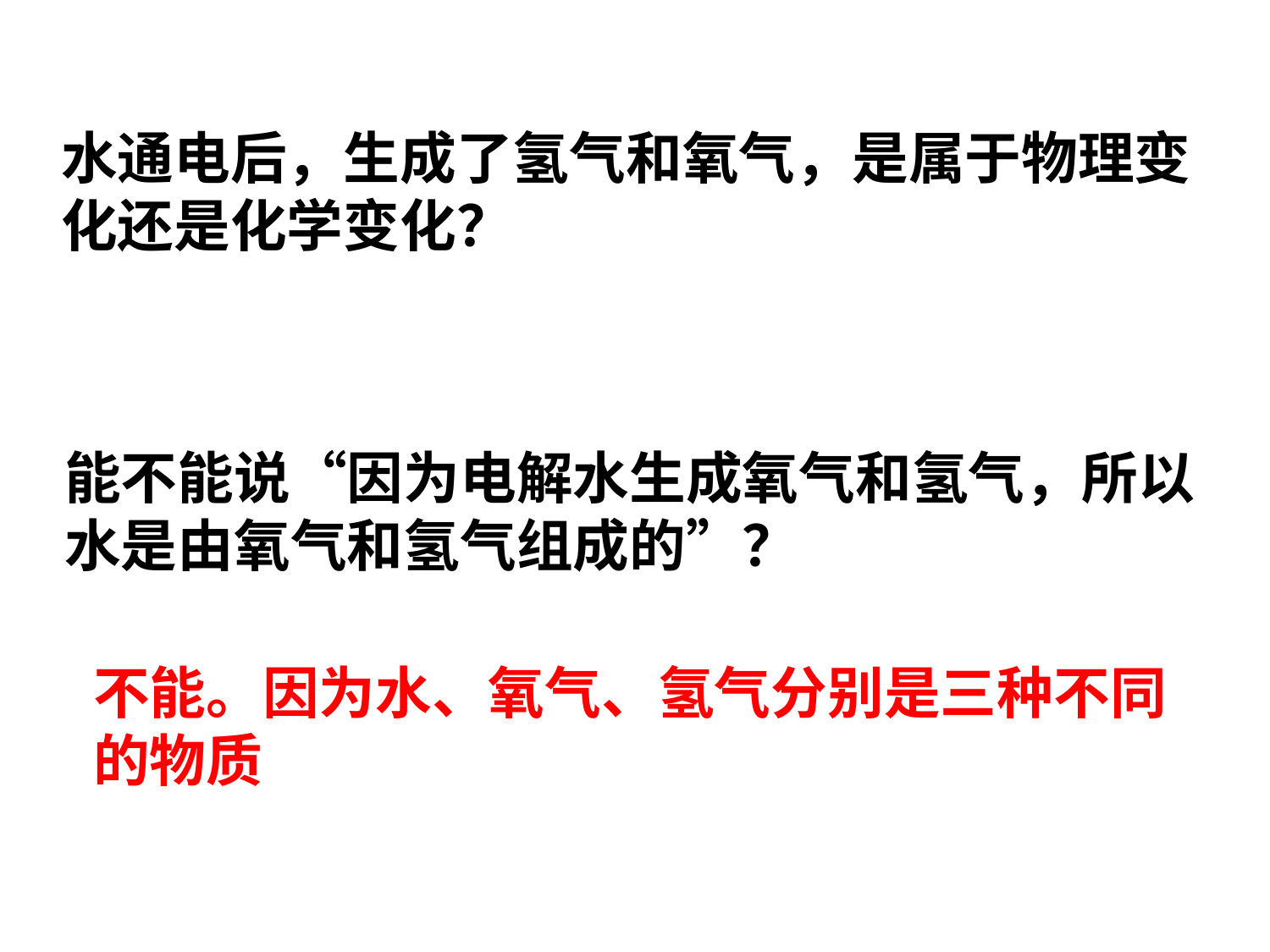

水通电后，生成了氢气和氧气，是属于物理变化还是化学变化？
能不能说“因为电解水生成氧气和氢气，所以水是由氧气和氢气组成的”？
不能。因为水、氧气、氢气分别是三种不同的物质